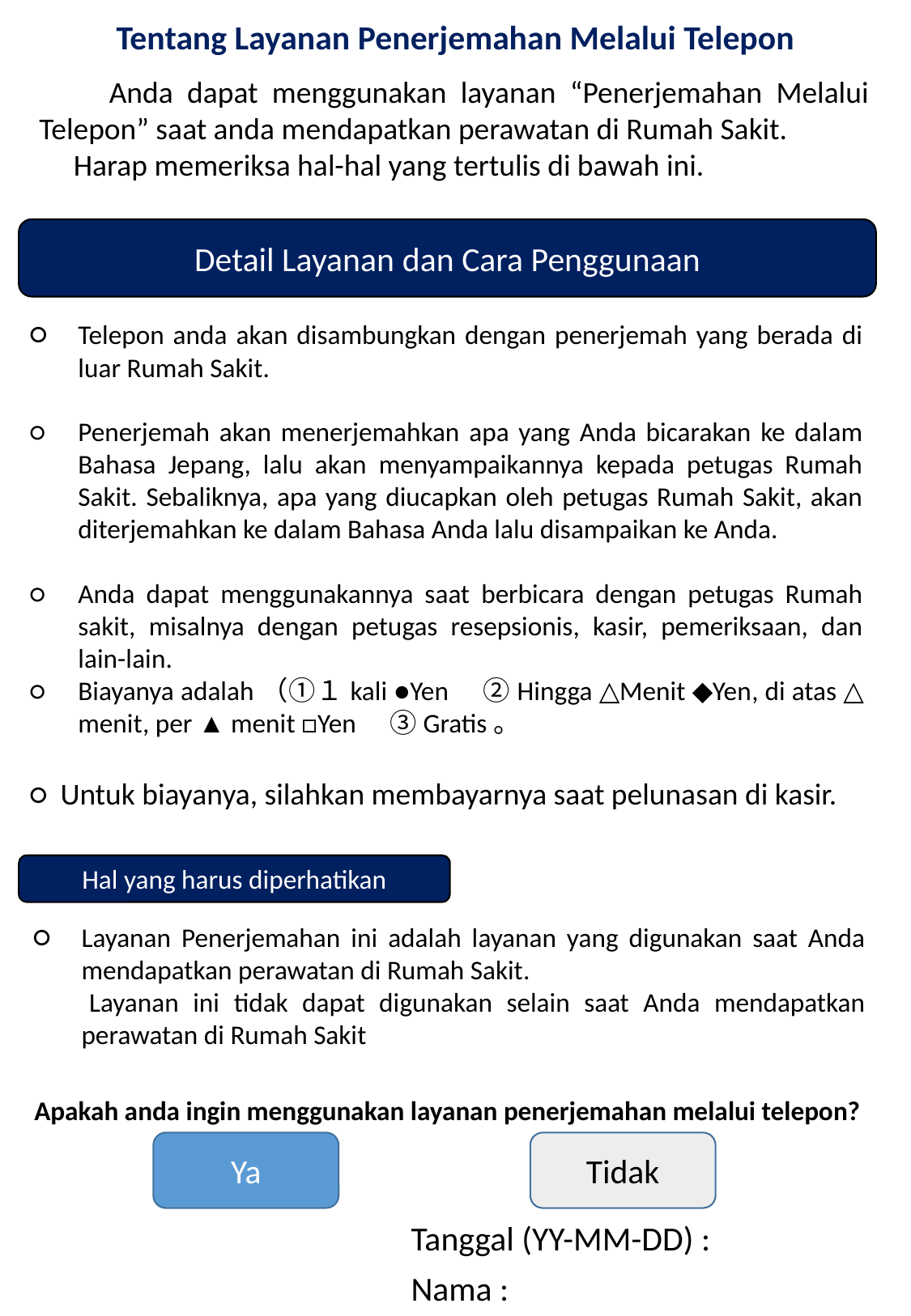

Tentang Layanan Penerjemahan Melalui Telepon
     Anda dapat menggunakan layanan “Penerjemahan Melalui Telepon” saat anda mendapatkan perawatan di Rumah Sakit.
     Harap memeriksa hal-hal yang tertulis di bawah ini.
Detail Layanan dan Cara Penggunaan
○	Telepon anda akan disambungkan dengan penerjemah yang berada di luar Rumah Sakit.

○	Penerjemah akan menerjemahkan apa yang Anda bicarakan ke dalam Bahasa Jepang, lalu akan menyampaikannya kepada petugas Rumah Sakit. Sebaliknya, apa yang diucapkan oleh petugas Rumah Sakit, akan diterjemahkan ke dalam Bahasa Anda lalu disampaikan ke Anda.

○	Anda dapat menggunakannya saat berbicara dengan petugas Rumah sakit, misalnya dengan petugas resepsionis, kasir, pemeriksaan, dan lain-lain.
○	Biayanya adalah（①１kali ●Yen　②Hingga △Menit ◆Yen, di atas △ menit, per ▲ menit □Yen　③Gratis。

○  Untuk biayanya, silahkan membayarnya saat pelunasan di kasir.
金額の部分は各医療機関にて設定の上、編集してください
Hal yang harus diperhatikan
○	Layanan Penerjemahan ini adalah layanan yang digunakan saat Anda mendapatkan perawatan di Rumah Sakit.
　 Layanan ini tidak dapat digunakan selain saat Anda mendapatkan perawatan di Rumah Sakit
Apakah anda ingin menggunakan layanan penerjemahan melalui telepon?
Ya
Tidak
　　　　　　　　　　　Tanggal (YY-MM-DD) :
　　　　　　　　　　　Nama :